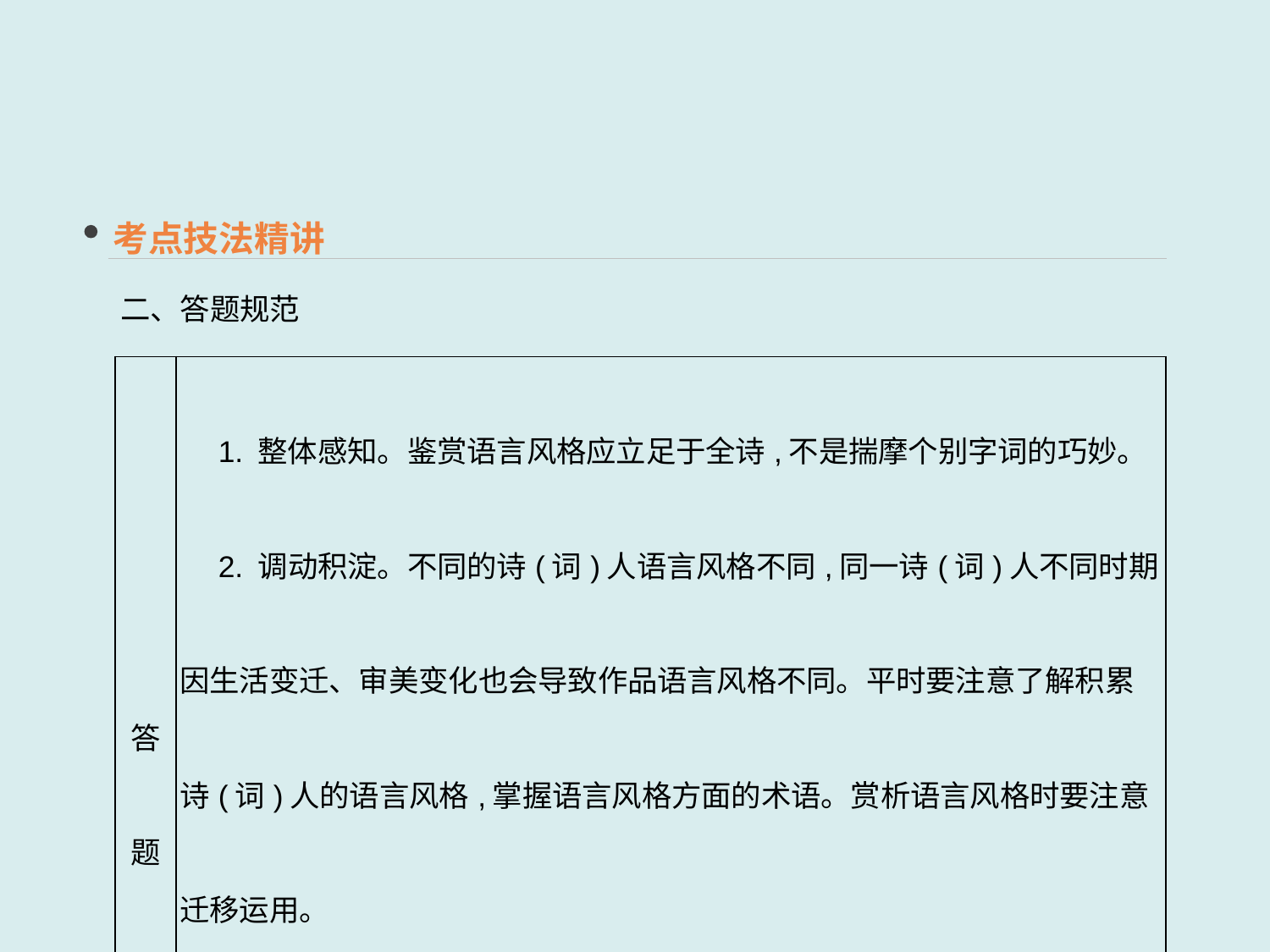

考点技法精讲

二、答题规范
| 答题要点 | 1. 整体感知。鉴赏语言风格应立足于全诗,不是揣摩个别字词的巧妙。 　2. 调动积淀。不同的诗(词)人语言风格不同,同一诗(词)人不同时期因生活变迁、审美变化也会导致作品语言风格不同。平时要注意了解积累诗(词)人的语言风格,掌握语言风格方面的术语。赏析语言风格时要注意迁移运用。 　3. 联系主旨。语言是为内容服务的,内容决定语言风格,切忌脱离诗歌主旨而空谈语言。 　4. 多角度入手。鉴赏语言风格,要从诗歌语言的格调、色彩、境界等角度入手 |
| --- | --- |